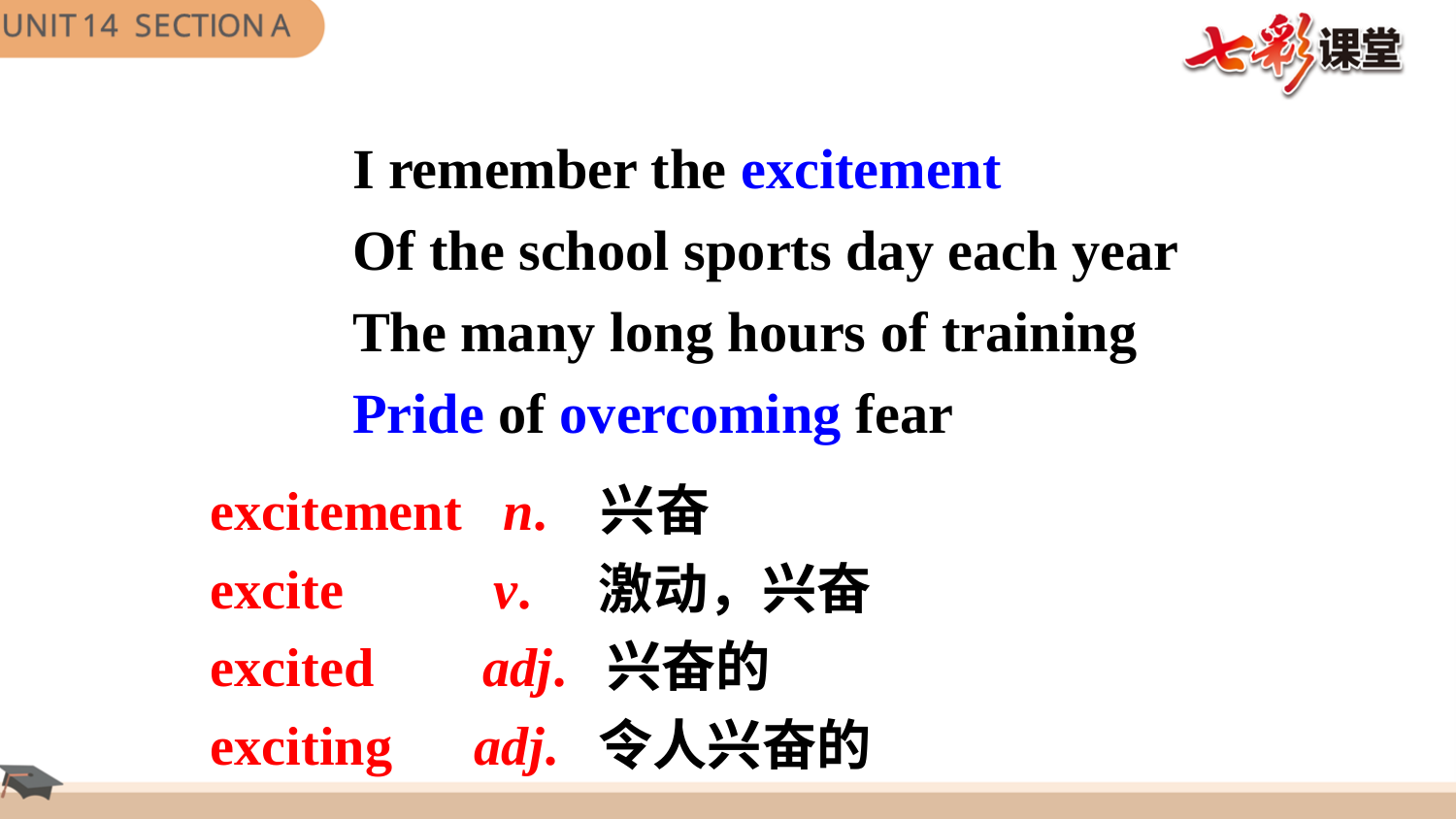

I remember the excitement
Of the school sports day each year
The many long hours of training
Pride of overcoming fear
excitement   n.   兴奋
excite           v.    激动，兴奋
excited        adj.  兴奋的
exciting      adj.  令人兴奋的